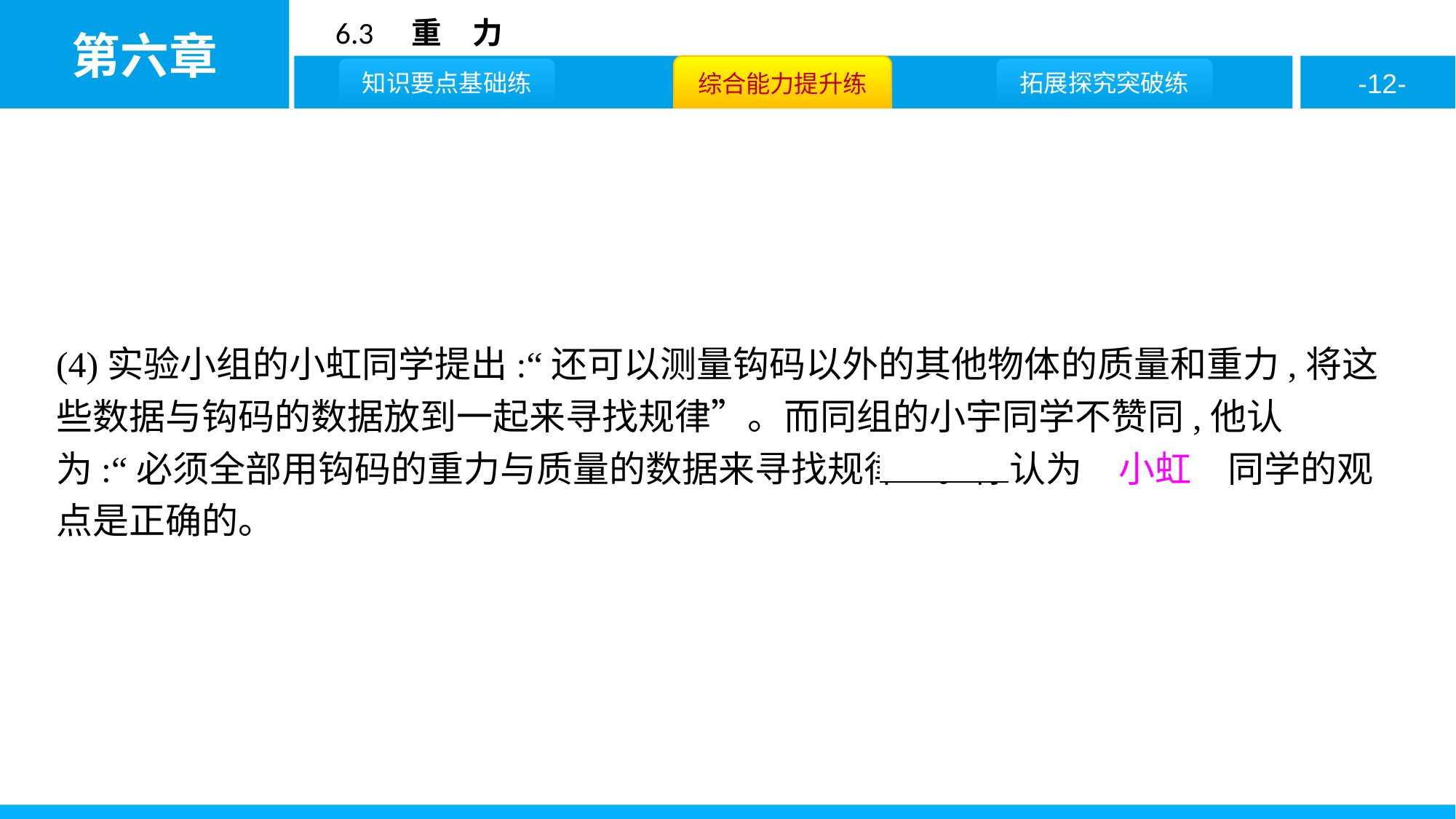

(4)实验小组的小虹同学提出:“还可以测量钩码以外的其他物体的质量和重力,将这些数据与钩码的数据放到一起来寻找规律”。而同组的小宇同学不赞同,他认为:“必须全部用钩码的重力与质量的数据来寻找规律”。你认为　小虹　同学的观点是正确的。